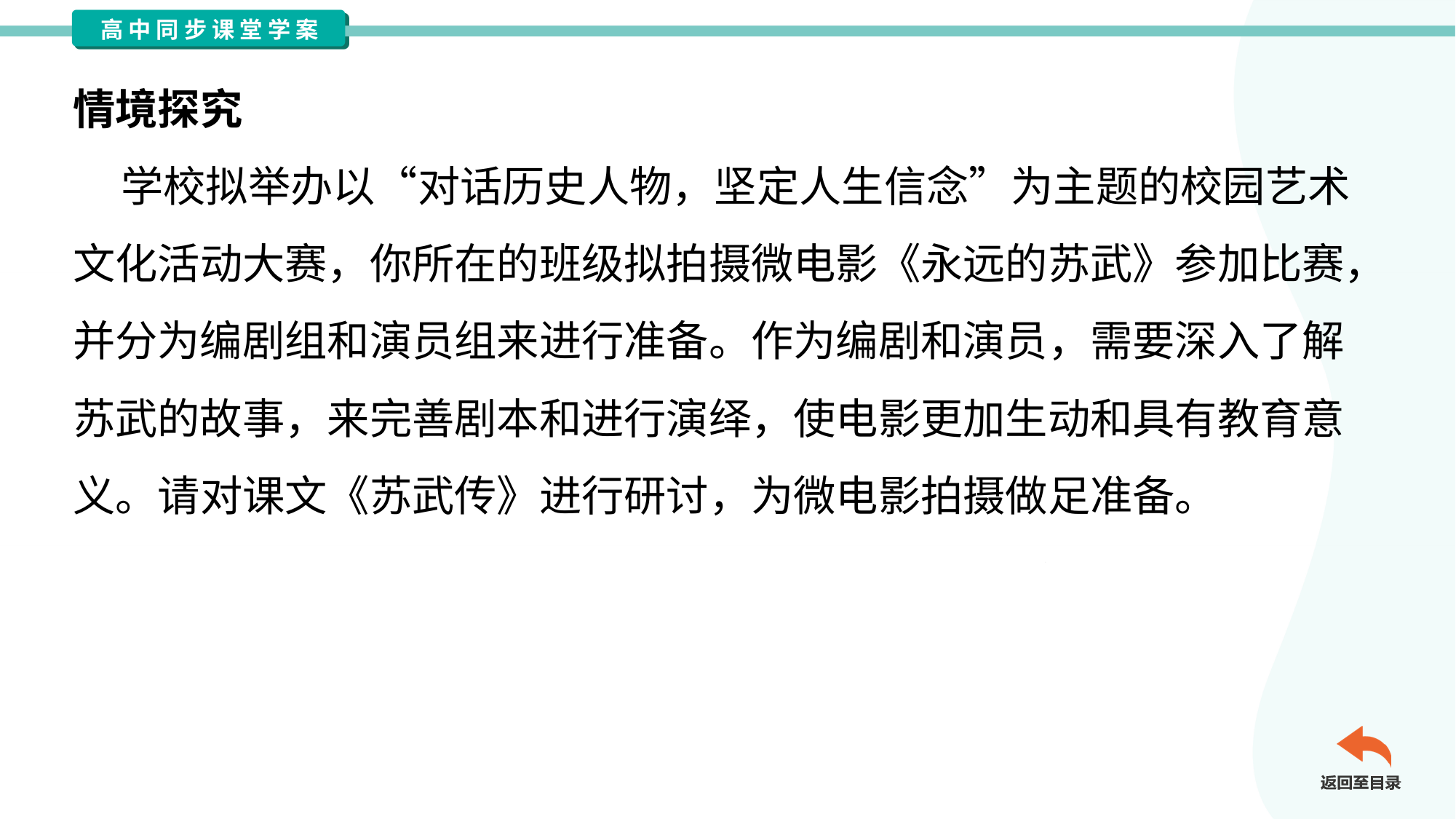

情境探究
    学校拟举办以“对话历史人物，坚定人生信念”为主题的校园艺术
文化活动大赛，你所在的班级拟拍摄微电影《永远的苏武》参加比赛，
并分为编剧组和演员组来进行准备。作为编剧和演员，需要深入了解
苏武的故事，来完善剧本和进行演绎，使电影更加生动和具有教育意
义。请对课文《苏武传》进行研讨，为微电影拍摄做足准备。